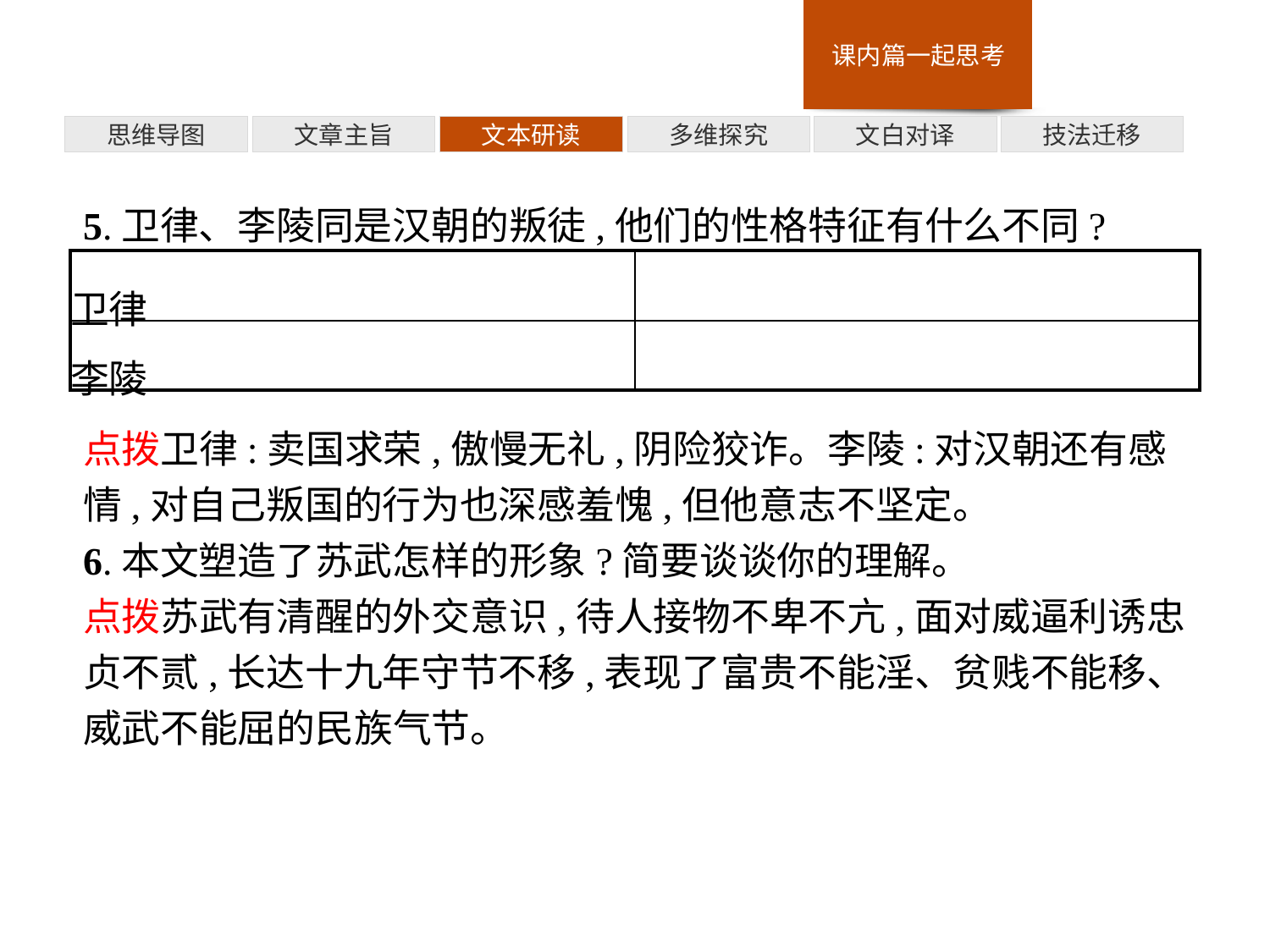

多维探究
思维导图
文章主旨
文本研读
文白对译
技法迁移
5.卫律、李陵同是汉朝的叛徒,他们的性格特征有什么不同?

点拨卫律:卖国求荣,傲慢无礼,阴险狡诈。李陵:对汉朝还有感情,对自己叛国的行为也深感羞愧,但他意志不坚定。
6.本文塑造了苏武怎样的形象?简要谈谈你的理解。
点拨苏武有清醒的外交意识,待人接物不卑不亢,面对威逼利诱忠贞不贰,长达十九年守节不移,表现了富贵不能淫、贫贱不能移、威武不能屈的民族气节。
| 卫律 |  |
| --- | --- |
| 李陵 |  |